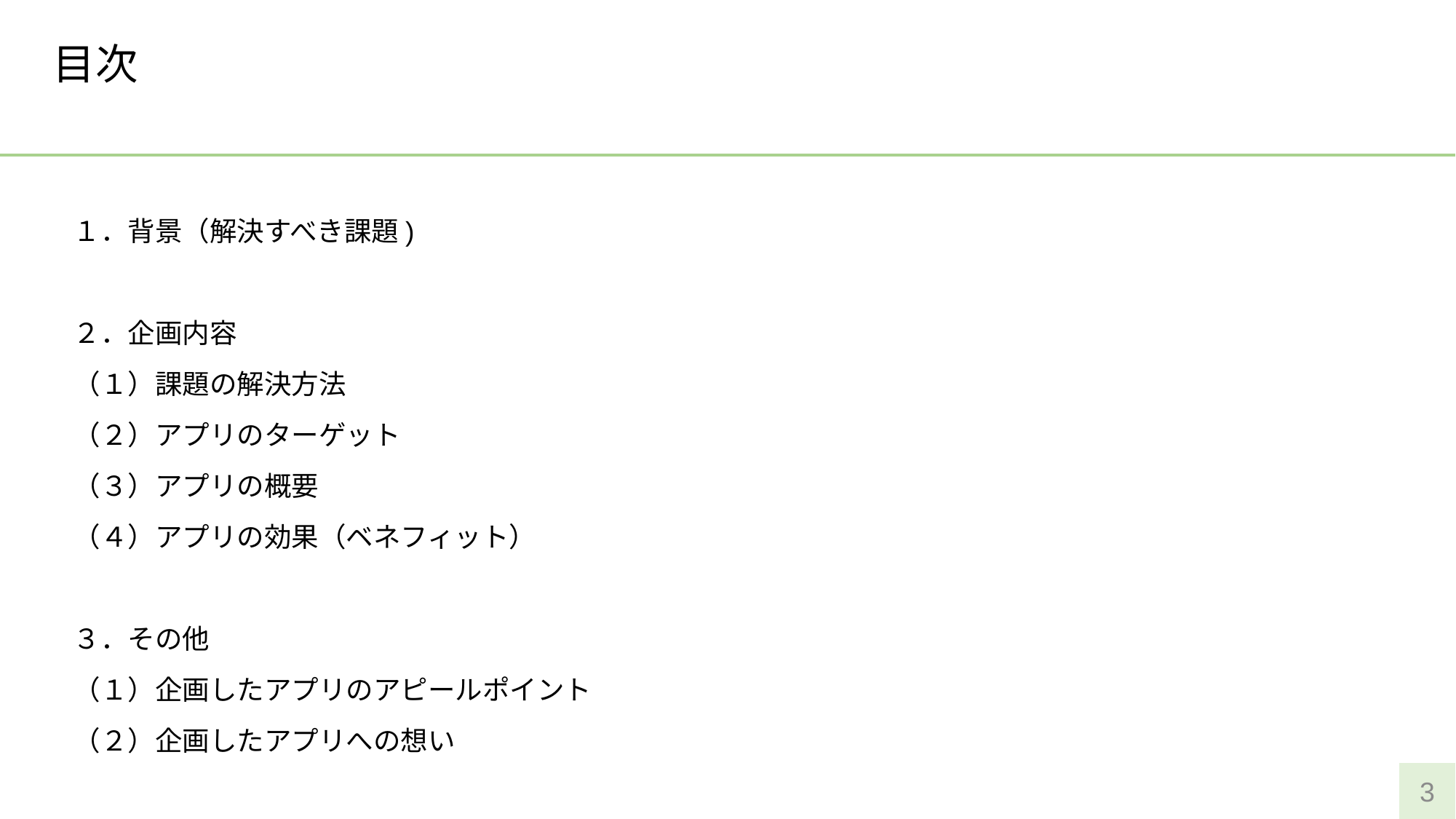

目次
１．背景（解決すべき課題)

２．企画内容
（１）課題の解決方法
（２）アプリのターゲット
（３）アプリの概要
（４）アプリの効果（ベネフィット）

３．その他
（１）企画したアプリのアピールポイント
（２）企画したアプリへの想い

3